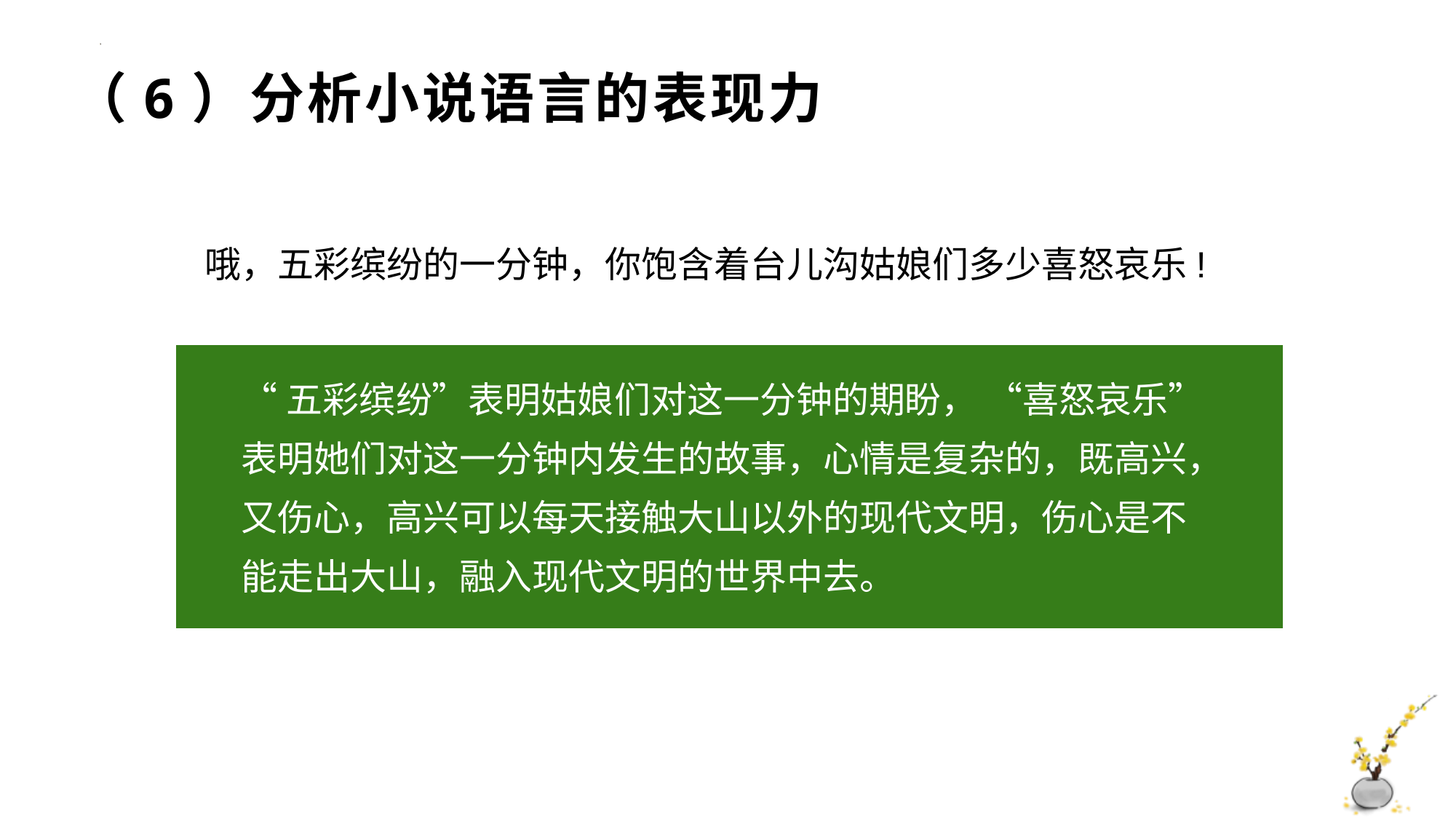

# （6）分析小说语言的表现力

哦，五彩缤纷的一分钟，你饱含着台儿沟姑娘们多少喜怒哀乐!

“五彩缤纷”表明姑娘们对这一分钟的期盼， “喜怒哀乐” 表明她们对这一分钟内发生的故事，心情是复杂的，既高兴，又伤心，高兴可以每天接触大山以外的现代文明，伤心是不能走出大山，融入现代文明的世界中去。